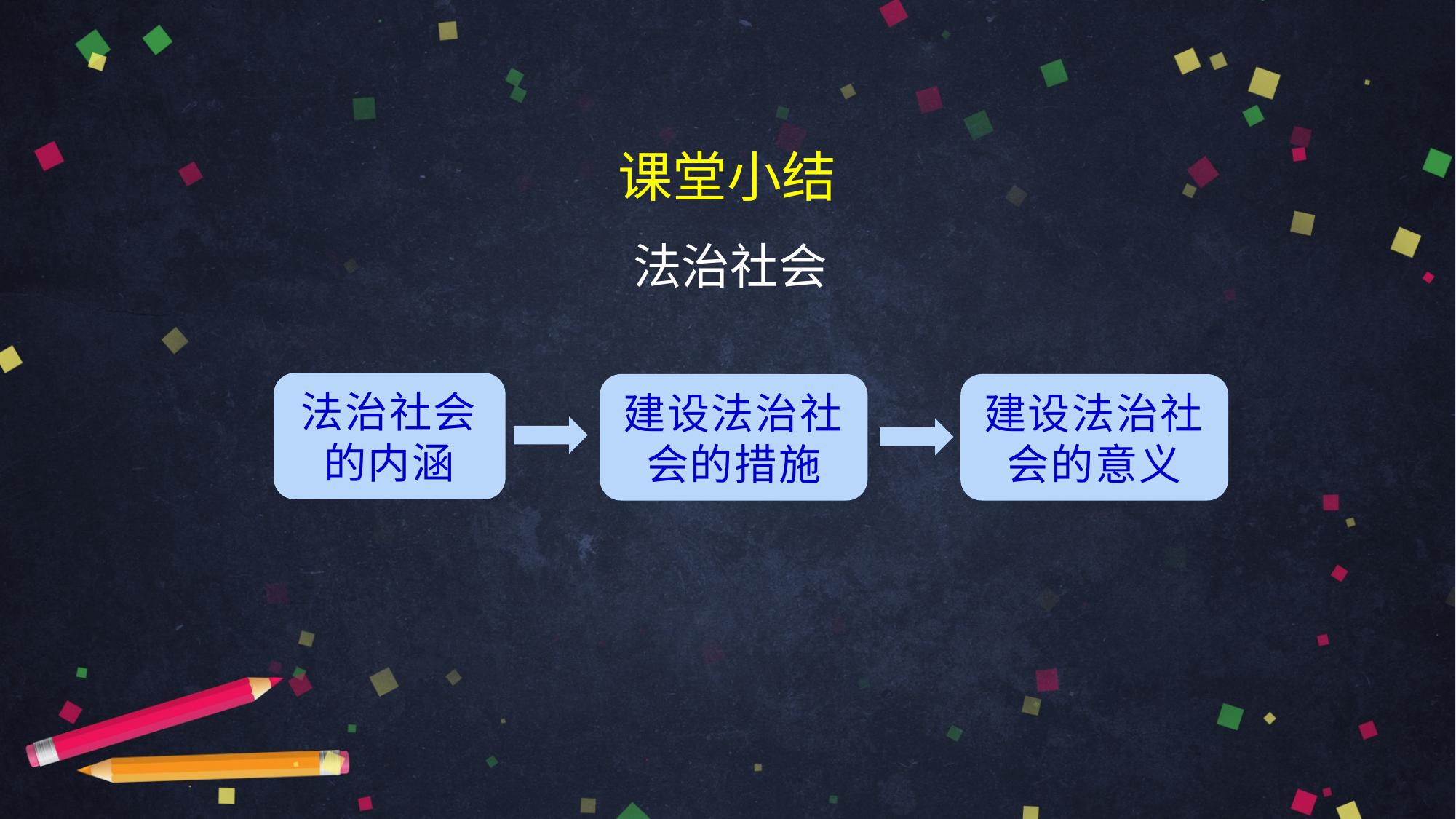

课堂小结
法治社会
法治社会的内涵
建设法治社会的措施
建设法治社会的意义